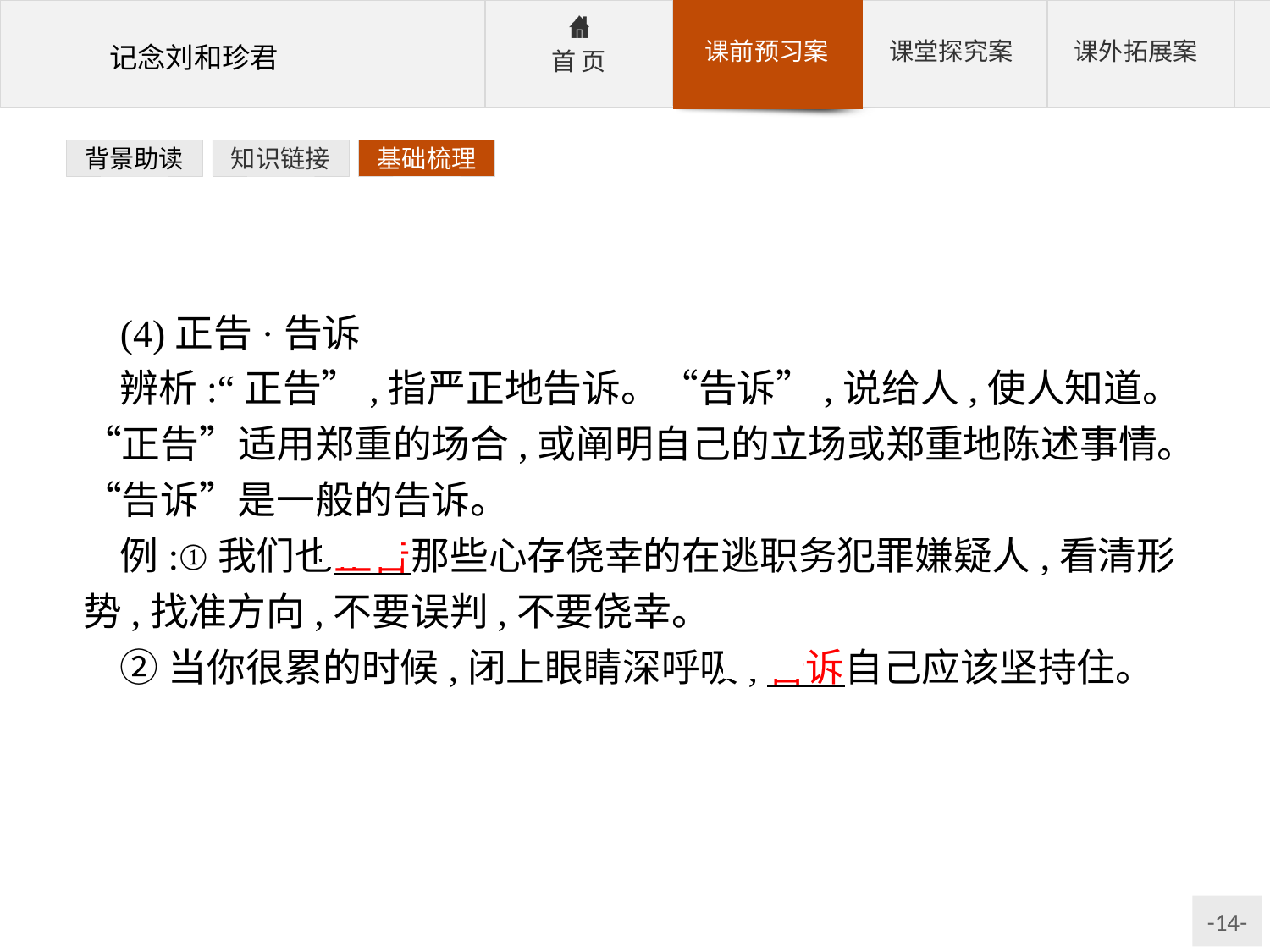

背景助读
知识链接
基础梳理
(4)正告·告诉
辨析:“正告”,指严正地告诉。“告诉”,说给人,使人知道。“正告”适用郑重的场合,或阐明自己的立场或郑重地陈述事情。“告诉”是一般的告诉。
例:①我们也正告那些心存侥幸的在逃职务犯罪嫌疑人,看清形势,找准方向,不要误判,不要侥幸。
②当你很累的时候,闭上眼睛深呼吸,告诉自己应该坚持住。